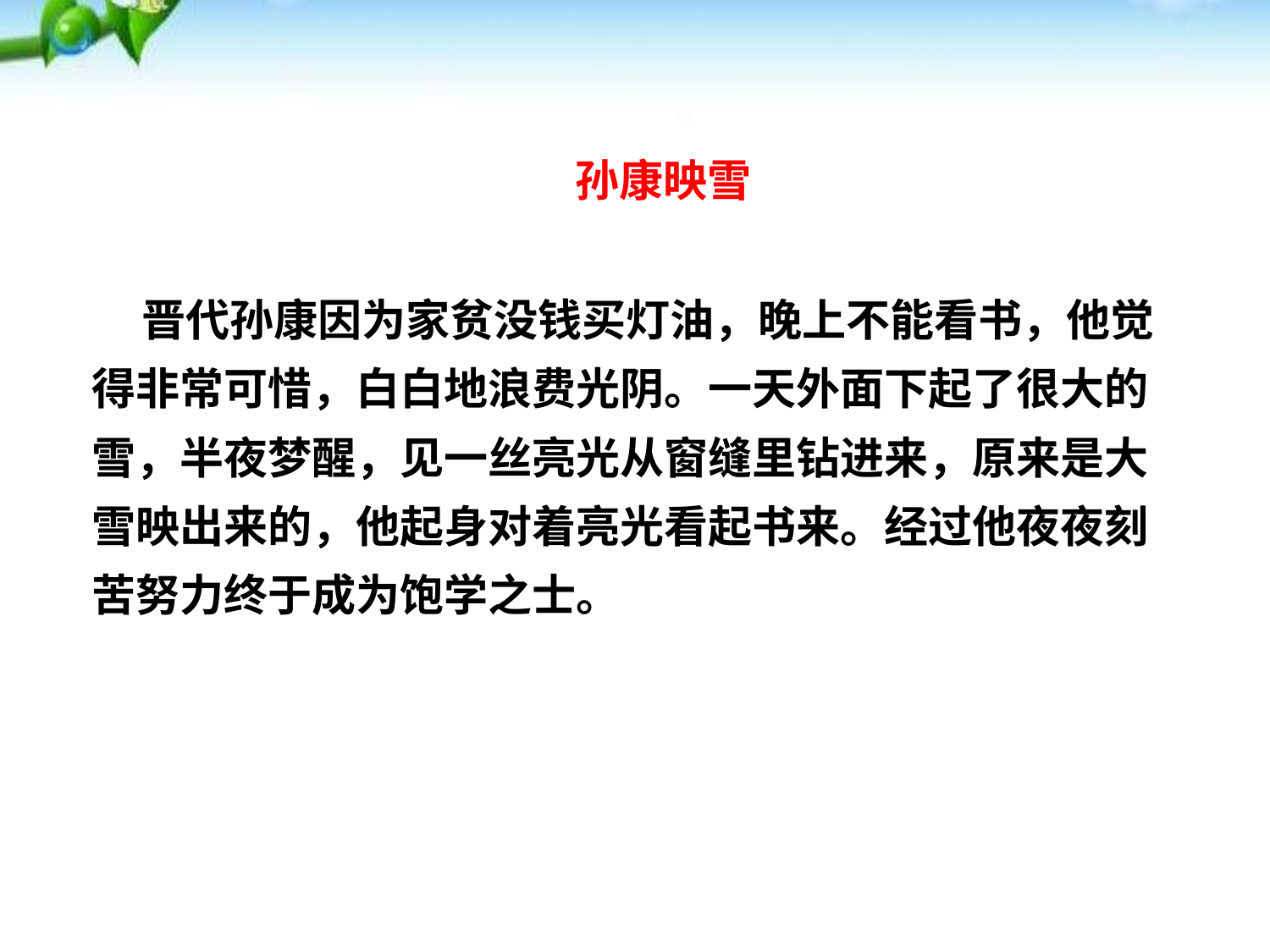

孙康映雪
    晋代孙康因为家贫没钱买灯油，晚上不能看书，他觉得非常可惜，白白地浪费光阴。一天外面下起了很大的雪，半夜梦醒，见一丝亮光从窗缝里钻进来，原来是大雪映出来的，他起身对着亮光看起书来。经过他夜夜刻苦努力终于成为饱学之士。